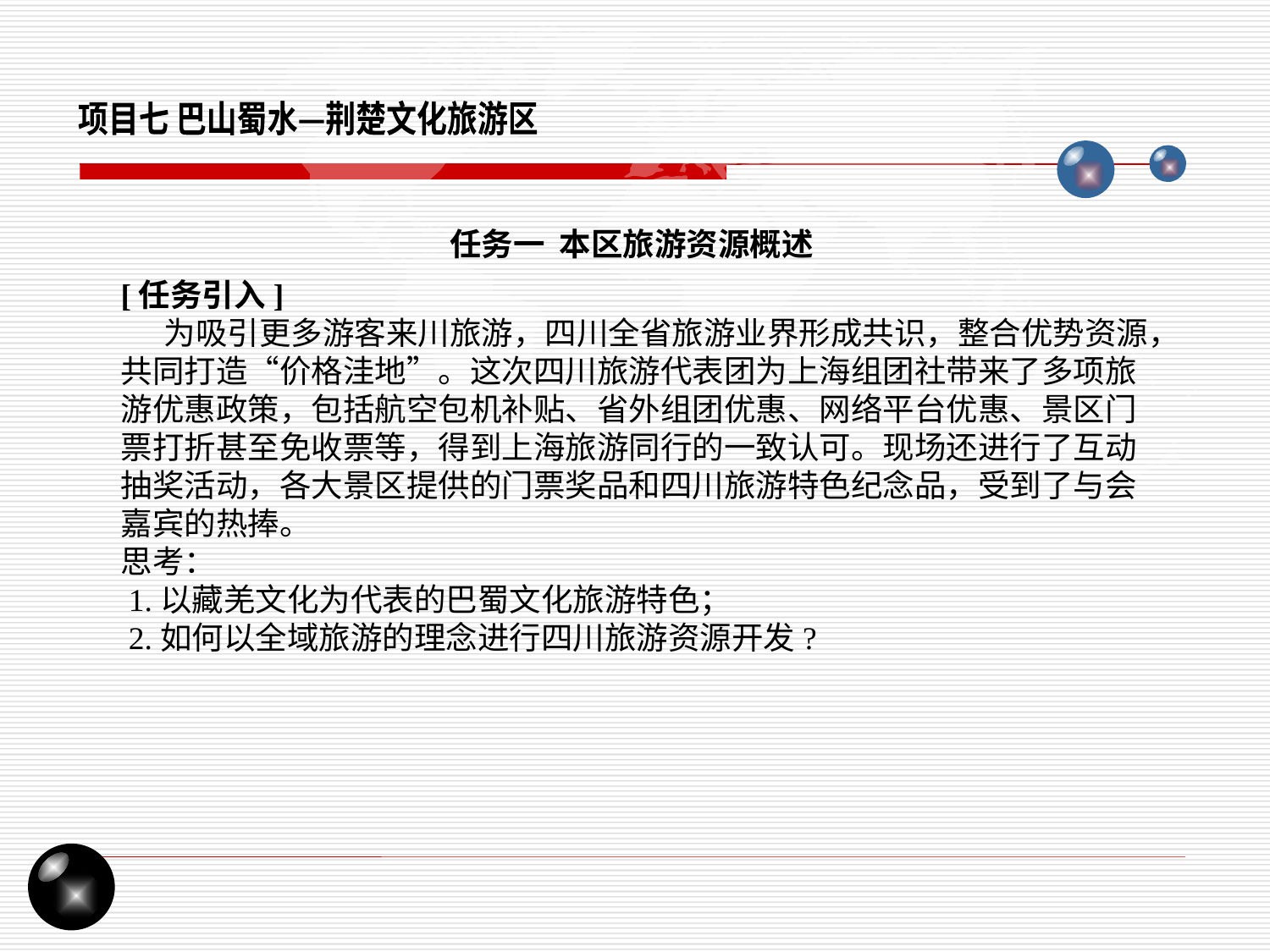

项目七 巴山蜀水—荆楚文化旅游区
任务一  本区旅游资源概述
[任务引入]
     为吸引更多游客来川旅游，四川全省旅游业界形成共识，整合优势资源，共同打造“价格洼地”。这次四川旅游代表团为上海组团社带来了多项旅游优惠政策，包括航空包机补贴、省外组团优惠、网络平台优惠、景区门票打折甚至免收票等，得到上海旅游同行的一致认可。现场还进行了互动抽奖活动，各大景区提供的门票奖品和四川旅游特色纪念品，受到了与会嘉宾的热捧。
思考：
 1.以藏羌文化为代表的巴蜀文化旅游特色；
 2.如何以全域旅游的理念进行四川旅游资源开发?